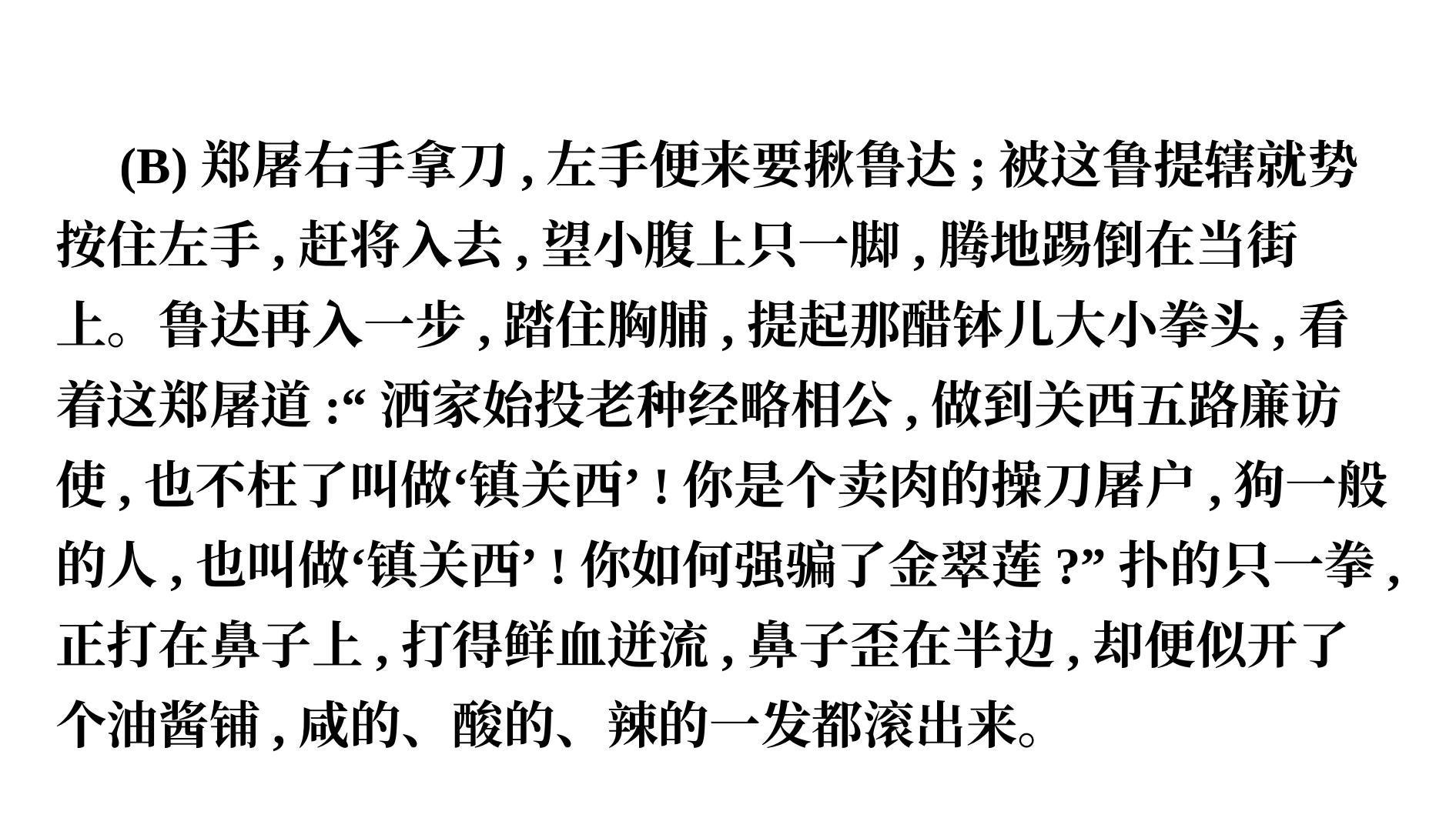

(B)郑屠右手拿刀,左手便来要揪鲁达;被这鲁提辖就势按住左手,赶将入去,望小腹上只一脚,腾地踢倒在当街上。鲁达再入一步,踏住胸脯,提起那醋钵儿大小拳头,看着这郑屠道:“洒家始投老种经略相公,做到关西五路廉访使,也不枉了叫做‘镇关西’!你是个卖肉的操刀屠户,狗一般的人,也叫做‘镇关西’!你如何强骗了金翠莲?”扑的只一拳,正打在鼻子上,打得鲜血迸流,鼻子歪在半边,却便似开了个油酱铺,咸的、酸的、辣的一发都滚出来。